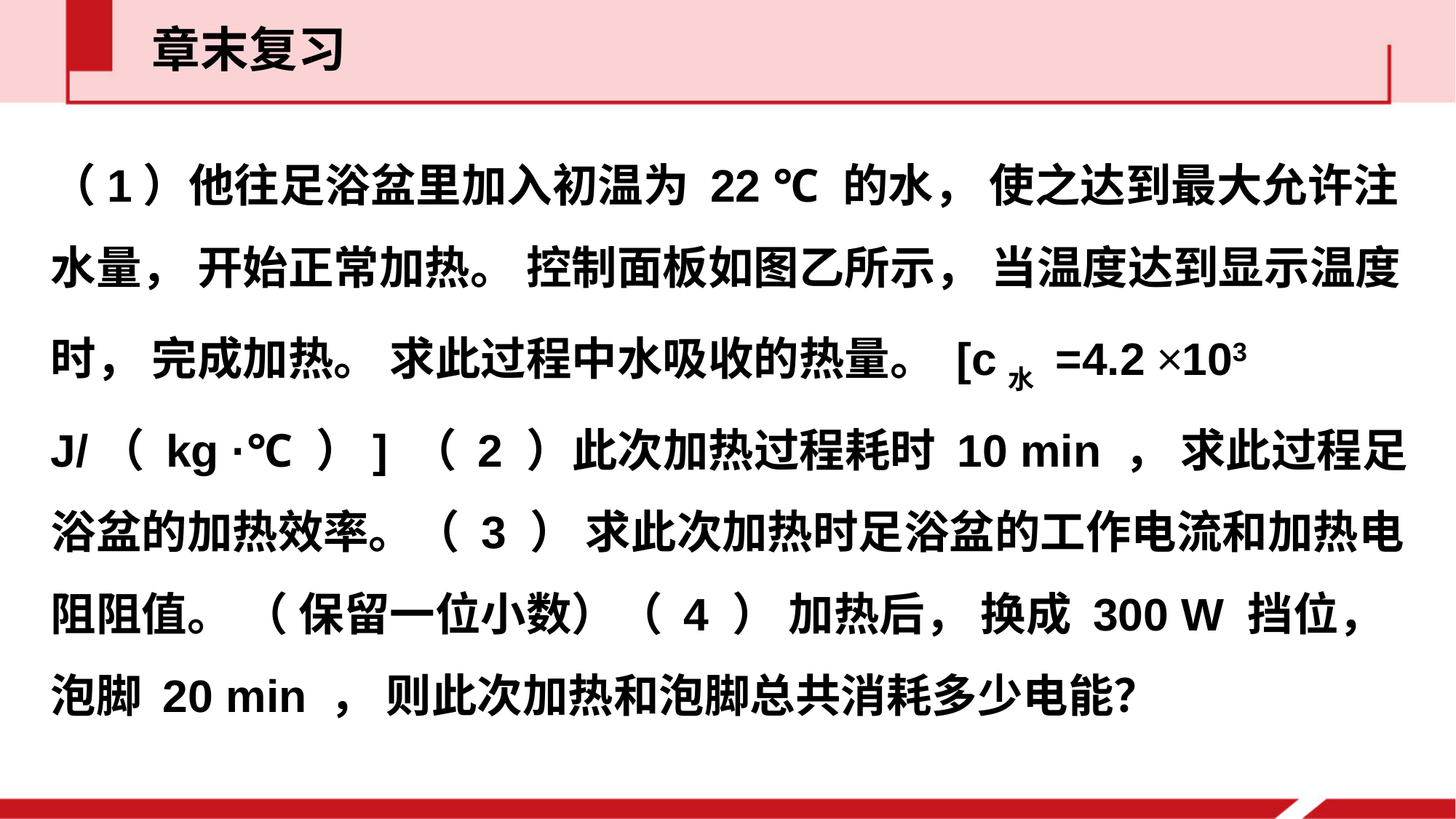

章末复习
（1）他往足浴盆里加入初温为 22 ℃ 的水， 使之达到最大允许注水量， 开始正常加热。 控制面板如图乙所示， 当温度达到显示温度时， 完成加热。 求此过程中水吸收的热量。 [c水 =4.2 ×103 J/（ kg ·℃ ）] （ 2 ）此次加热过程耗时 10 min ， 求此过程足浴盆的加热效率。（ 3 ） 求此次加热时足浴盆的工作电流和加热电阻阻值。 （ 保留一位小数）（ 4 ） 加热后， 换成 300 W 挡位，泡脚 20 min ， 则此次加热和泡脚总共消耗多少电能？